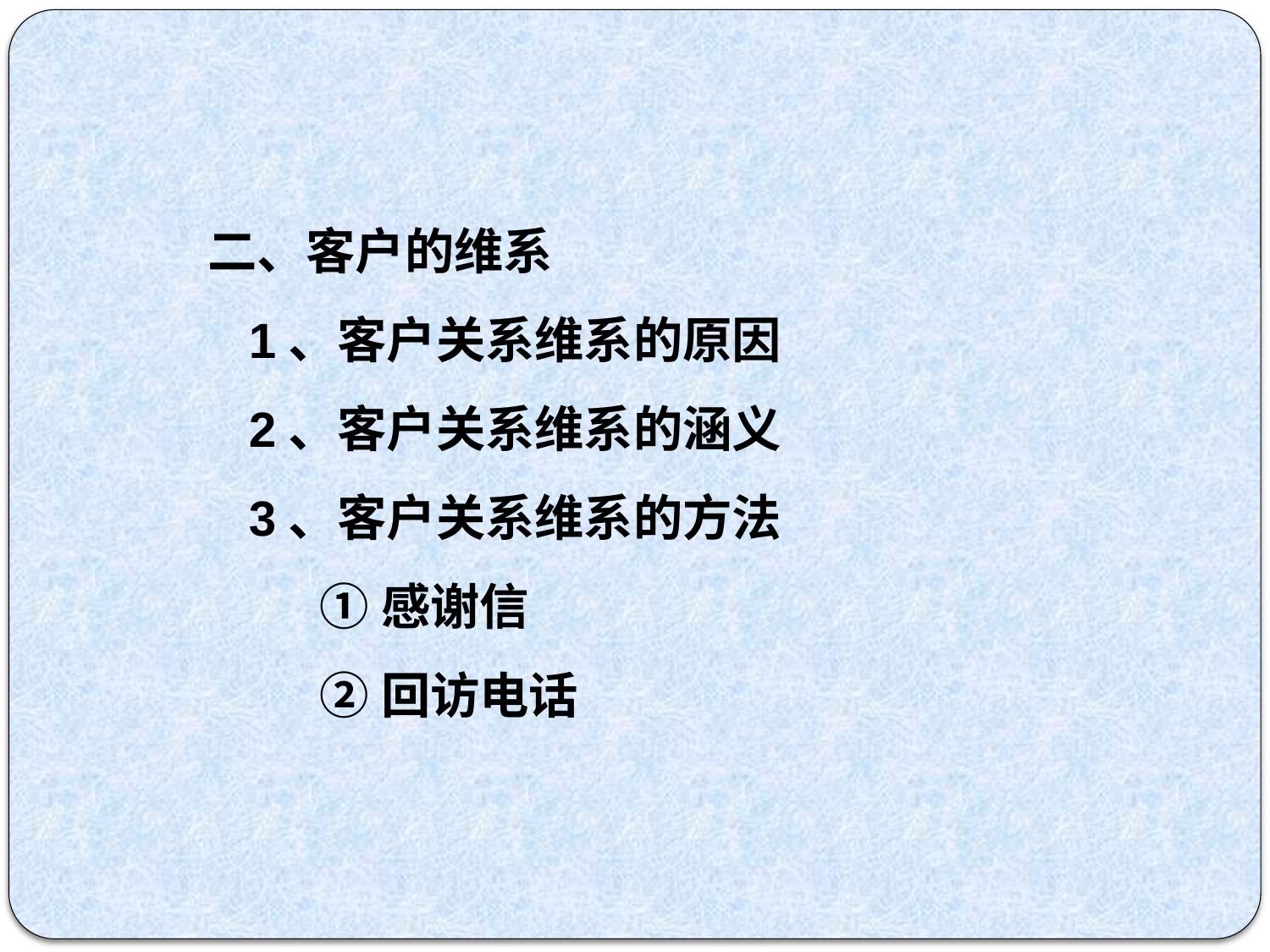

二、客户的维系
   1、客户关系维系的原因
   2、客户关系维系的涵义
   3、客户关系维系的方法
          ①感谢信
          ②回访电话